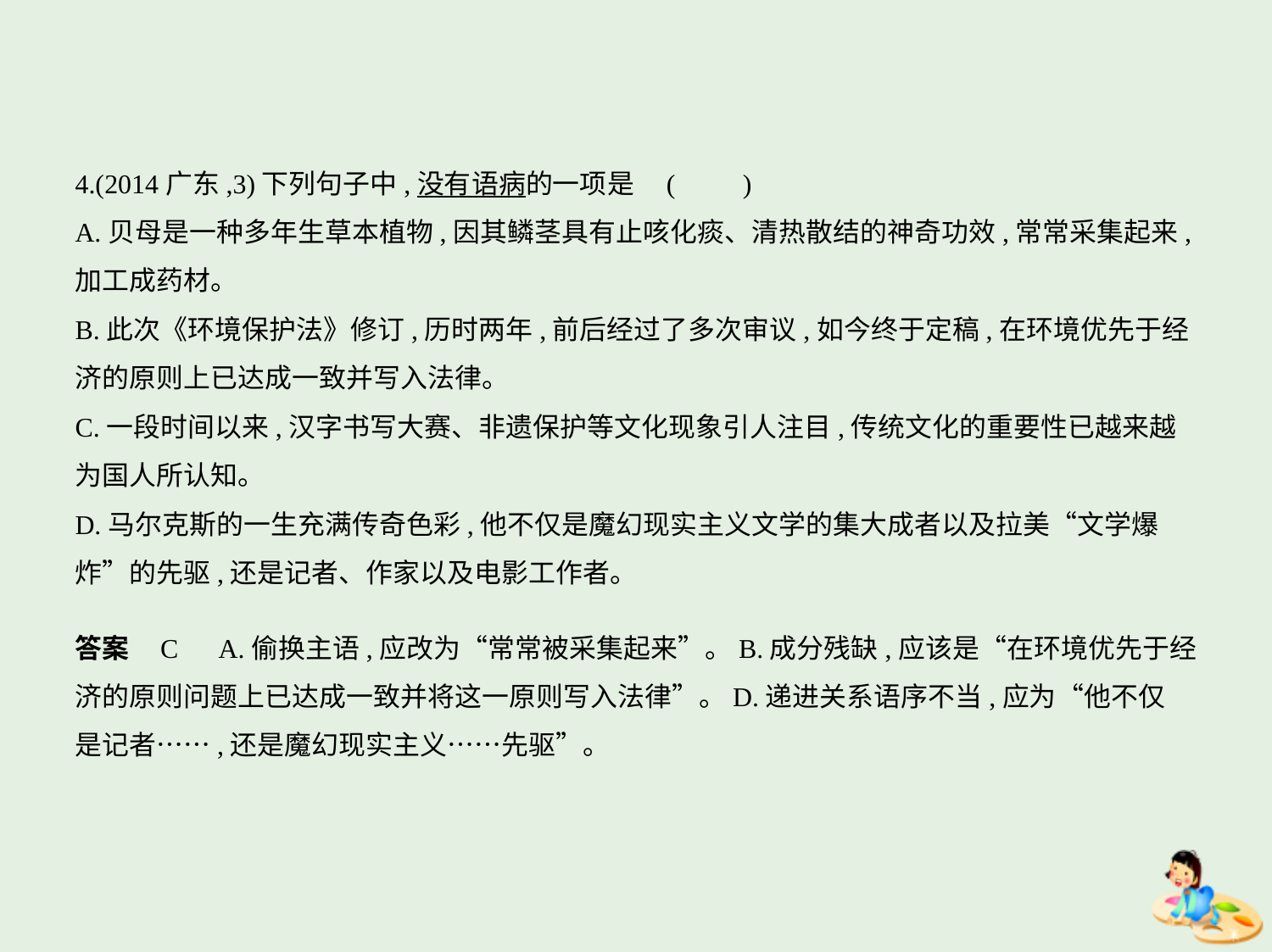

4.(2014广东,3)下列句子中,没有语病的一项是 (　　)
A.贝母是一种多年生草本植物,因其鳞茎具有止咳化痰、清热散结的神奇功效,常常采集起来,
加工成药材。
B.此次《环境保护法》修订,历时两年,前后经过了多次审议,如今终于定稿,在环境优先于经
济的原则上已达成一致并写入法律。
C.一段时间以来,汉字书写大赛、非遗保护等文化现象引人注目,传统文化的重要性已越来越
为国人所认知。
D.马尔克斯的一生充满传奇色彩,他不仅是魔幻现实主义文学的集大成者以及拉美“文学爆
炸”的先驱,还是记者、作家以及电影工作者。
答案    C　A.偷换主语,应改为“常常被采集起来”。B.成分残缺,应该是“在环境优先于经
济的原则问题上已达成一致并将这一原则写入法律”。D.递进关系语序不当,应为“他不仅
是记者……,还是魔幻现实主义……先驱”。